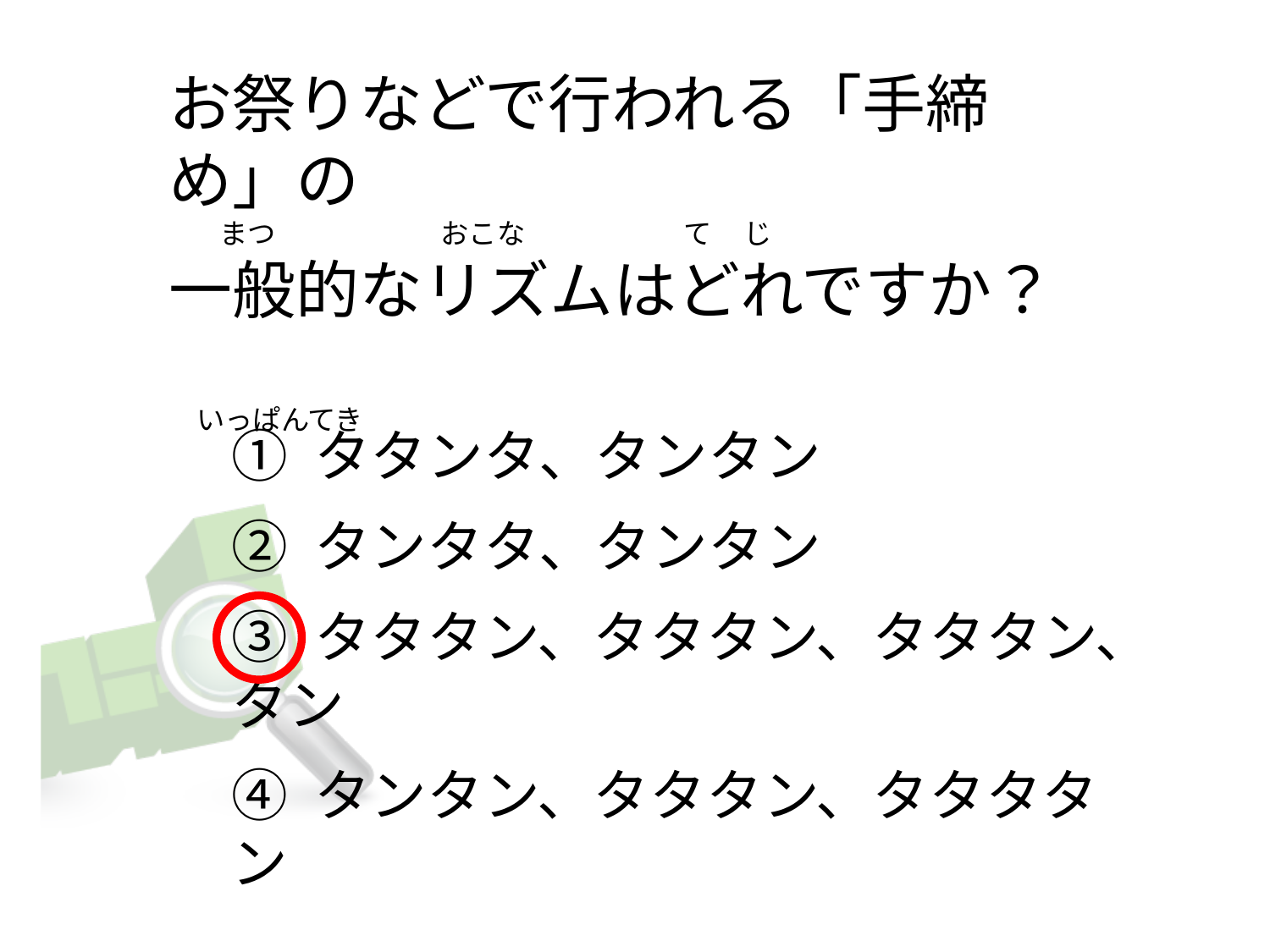

# お祭りなどで行われる「手締め」の         まつ                          おこな                         て     じ 一般的なリズムはどれですか？     　いっぱんてき
① タタンタ、タンタン
② タンタタ、タンタン
③ タタタン、タタタン、タタタン、タン
④ タンタン、タタタン、タタタタン